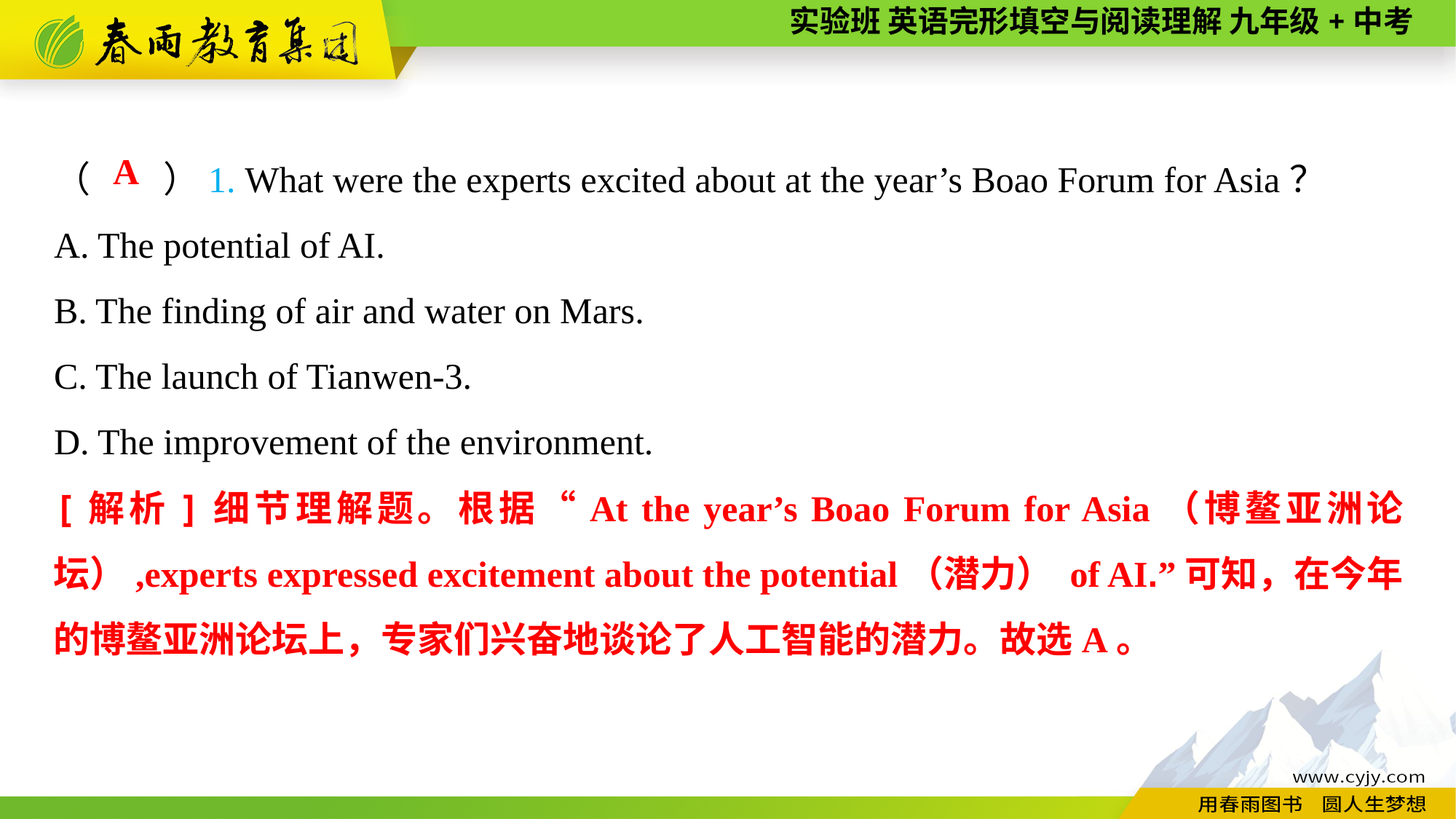

（　　）1. What were the experts excited about at the year’s Boao Forum for Asia？
A. The potential of AI.
B. The finding of air and water on Mars.
C. The launch of Tianwen-3.
D. The improvement of the environment.
A
[解析]细节理解题。根据“At the year’s Boao Forum for Asia（博鳌亚洲论坛）,experts expressed excitement about the potential（潜力） of AI.”可知，在今年的博鳌亚洲论坛上，专家们兴奋地谈论了人工智能的潜力。故选A。